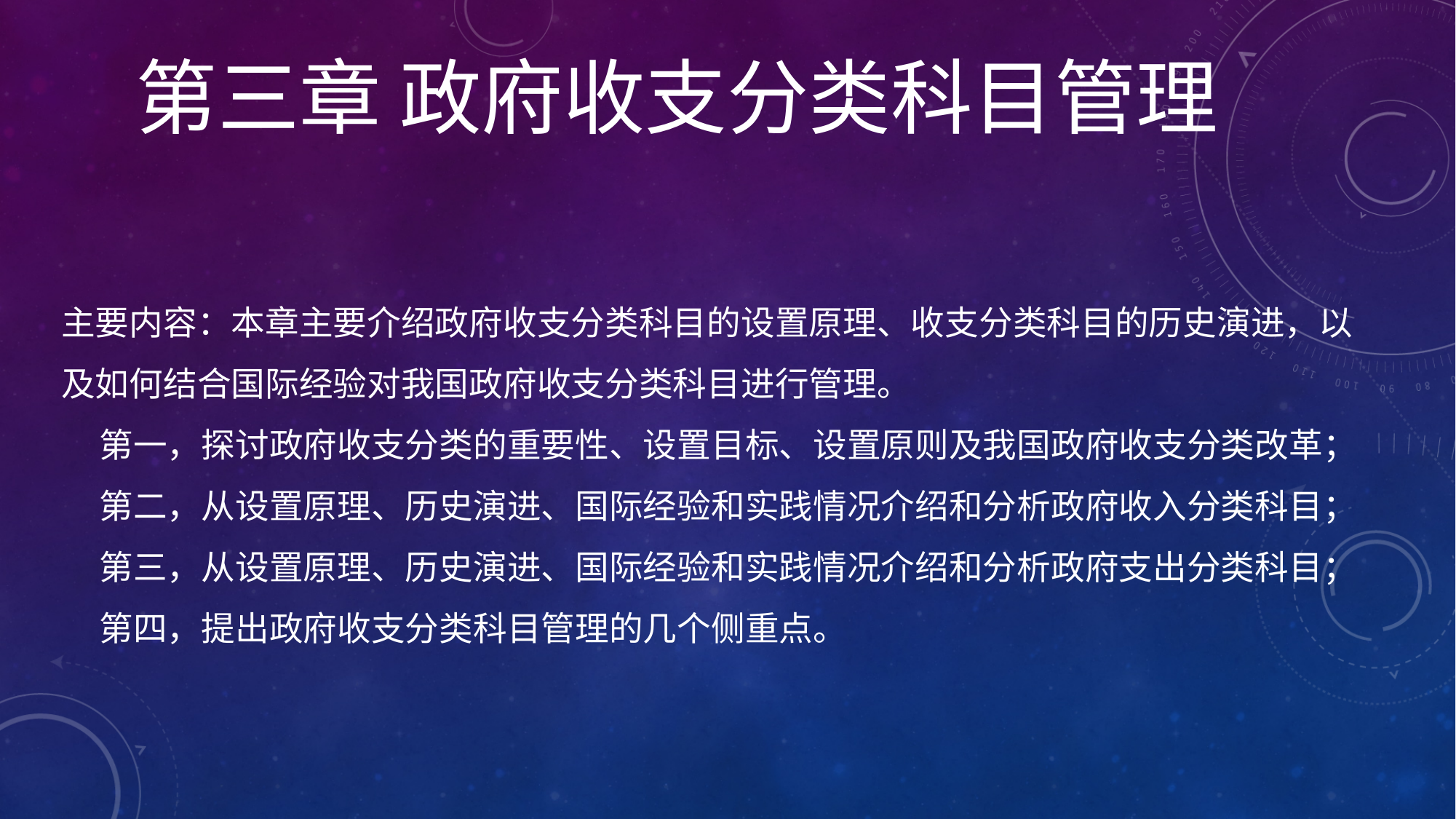

第三章 政府收支分类科目管理
# 主要内容：本章主要介绍政府收支分类科目的设置原理、收支分类科目的历史演进，以及如何结合国际经验对我国政府收支分类科目进行管理。 第一，探讨政府收支分类的重要性、设置目标、设置原则及我国政府收支分类改革； 第二，从设置原理、历史演进、国际经验和实践情况介绍和分析政府收入分类科目； 第三，从设置原理、历史演进、国际经验和实践情况介绍和分析政府支出分类科目； 第四，提出政府收支分类科目管理的几个侧重点。